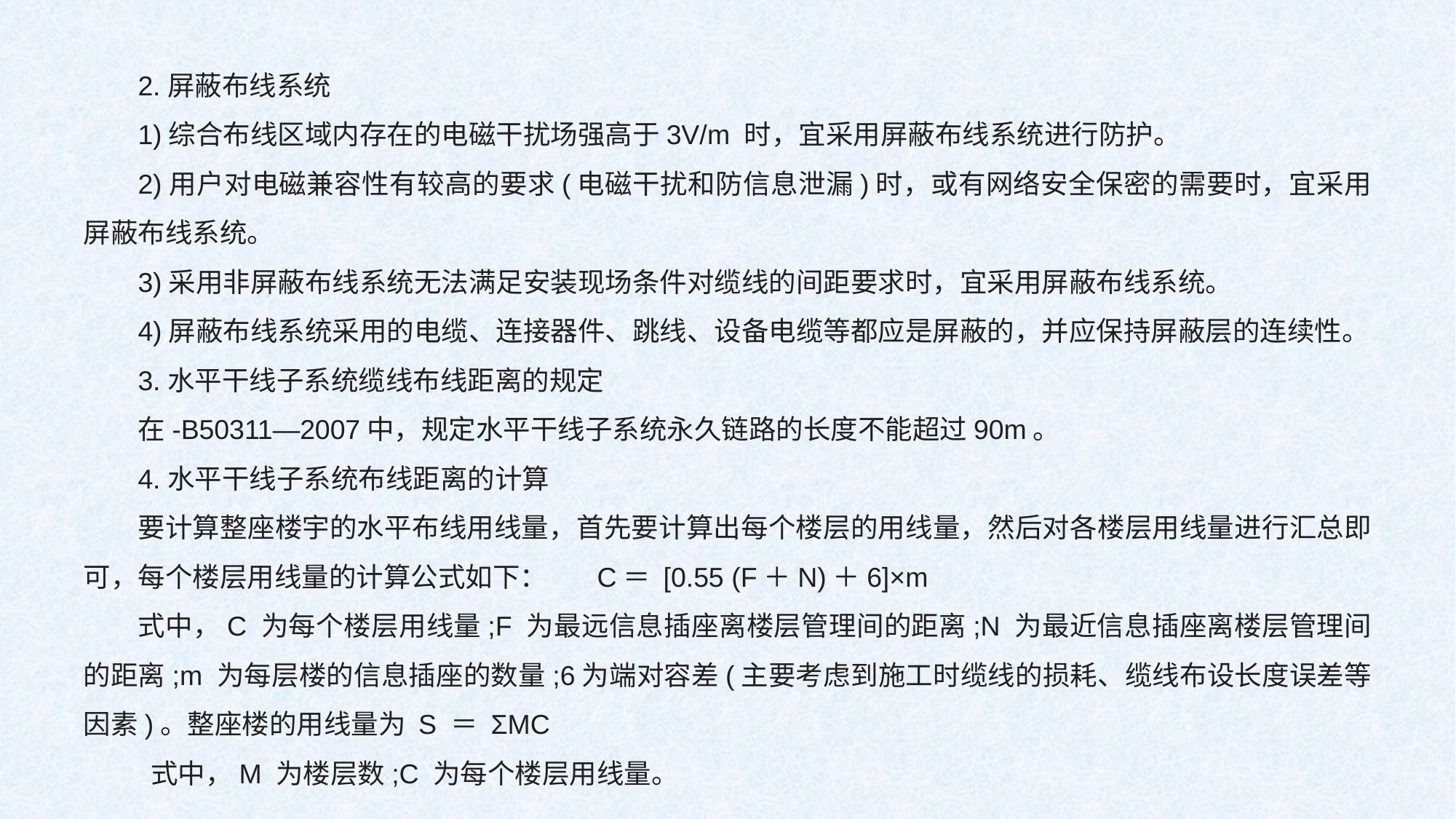

2.屏蔽布线系统
1)综合布线区域内存在的电磁干扰场强高于3V/m 时，宜采用屏蔽布线系统进行防护。
2)用户对电磁兼容性有较高的要求(电磁干扰和防信息泄漏)时，或有网络安全保密的需要时，宜采用屏蔽布线系统。
3)采用非屏蔽布线系统无法满足安装现场条件对缆线的间距要求时，宜采用屏蔽布线系统。
4)屏蔽布线系统采用的电缆、连接器件、跳线、设备电缆等都应是屏蔽的，并应保持屏蔽层的连续性。
3.水平干线子系统缆线布线距离的规定
在-B50311—2007中，规定水平干线子系统永久链路的长度不能超过90m。
4.水平干线子系统布线距离的计算
要计算整座楼宇的水平布线用线量，首先要计算出每个楼层的用线量，然后对各楼层用线量进行汇总即可，每个楼层用线量的计算公式如下：       C＝ [0.55 (F＋N)＋6]×m
式中，C 为每个楼层用线量;F 为最远信息插座离楼层管理间的距离;N 为最近信息插座离楼层管理间的距离;m 为每层楼的信息插座的数量;6为端对容差(主要考虑到施工时缆线的损耗、缆线布设长度误差等因素)。整座楼的用线量为 S ＝ ΣMC
 式中，M 为楼层数;C 为每个楼层用线量。